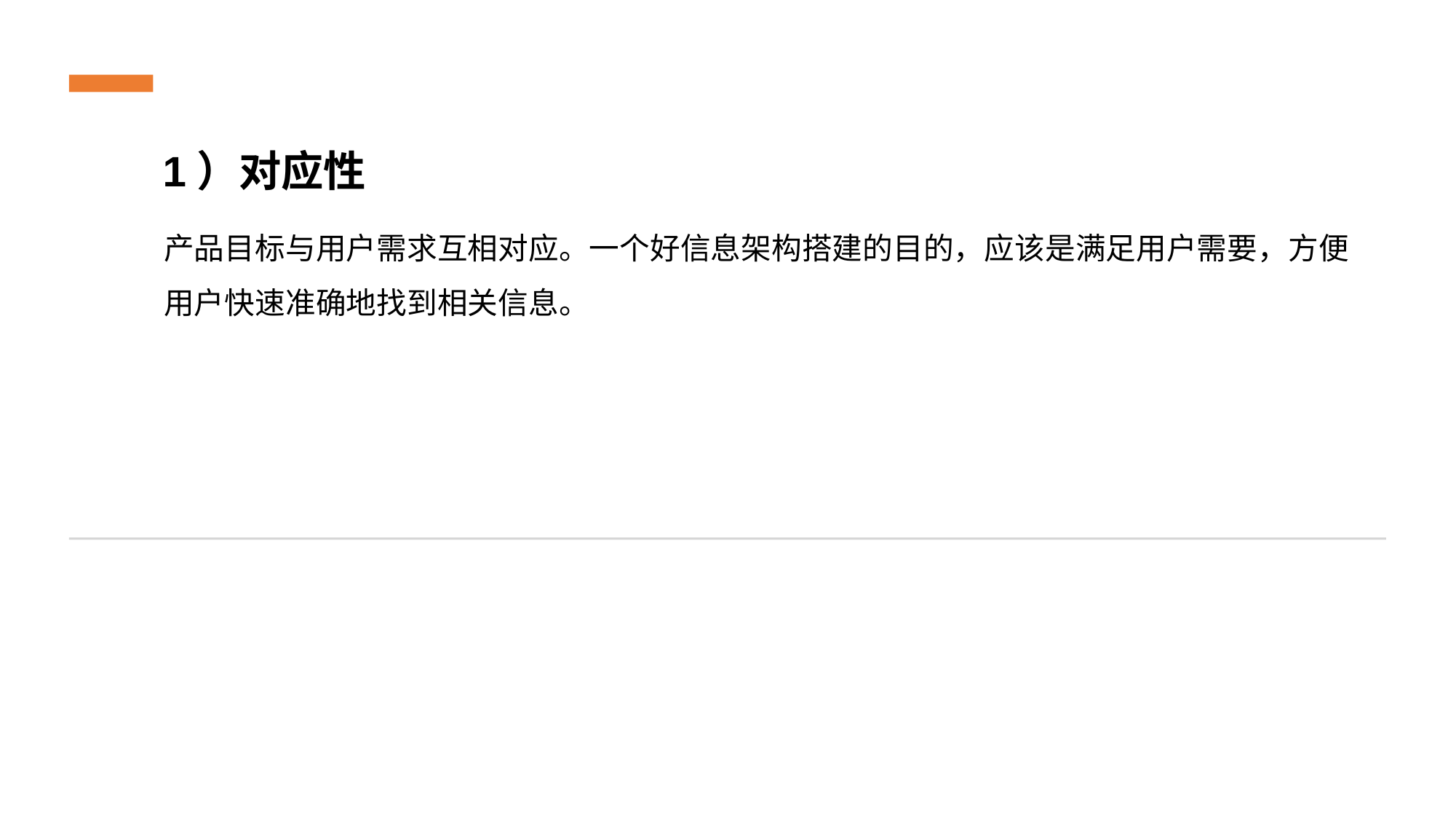

1）对应性
产品目标与用户需求互相对应。一个好信息架构搭建的目的，应该是满足用户需要，方便用户快速准确地找到相关信息。